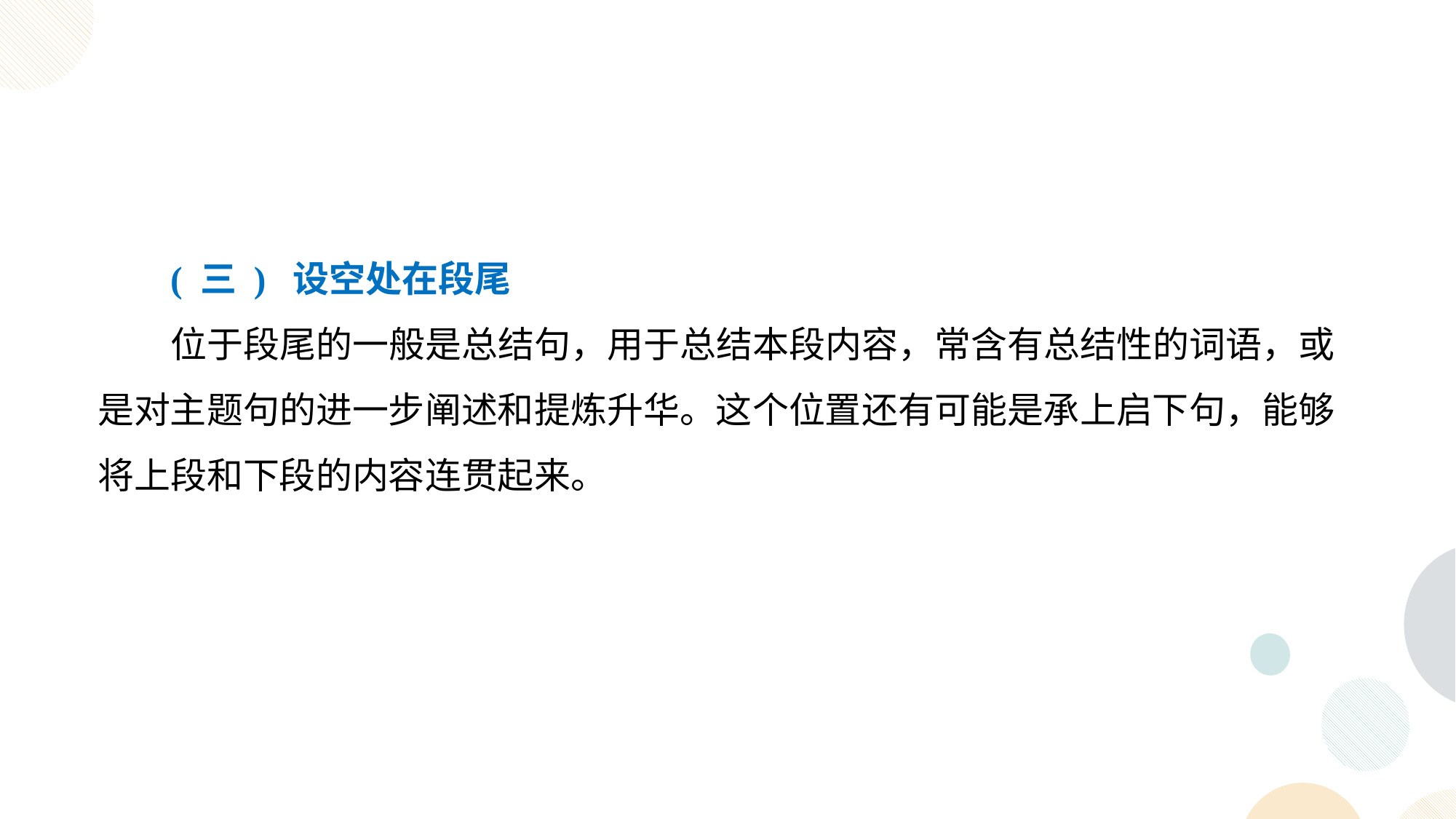

( 三 )  设空处在段尾
位于段尾的一般是总结句，用于总结本段内容，常含有总结性的词语，或是对主题句的进一步阐述和提炼升华。这个位置还有可能是承上启下句，能够将上段和下段的内容连贯起来。